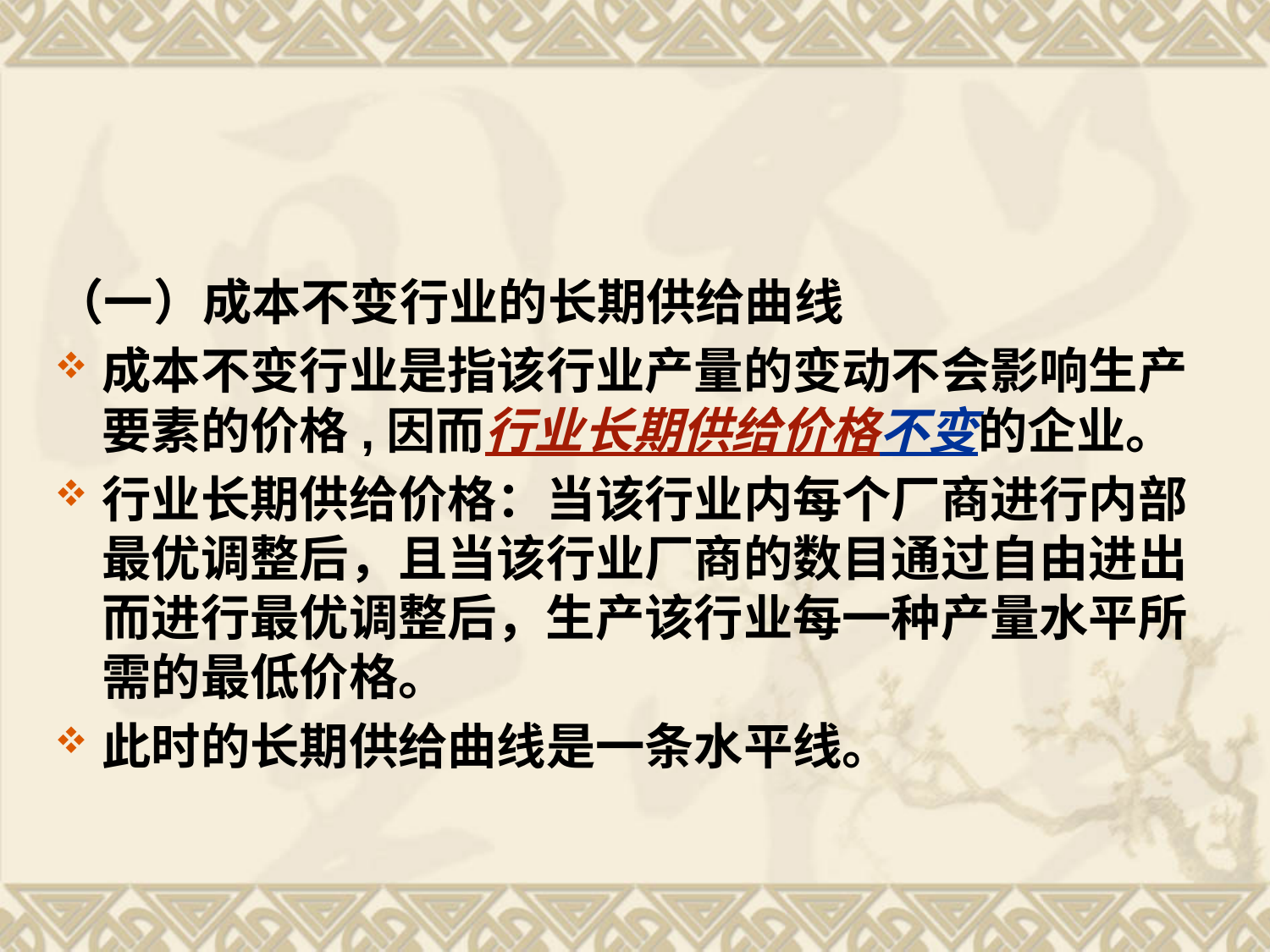

#
（一）成本不变行业的长期供给曲线
成本不变行业是指该行业产量的变动不会影响生产要素的价格,因而行业长期供给价格不变的企业。
行业长期供给价格：当该行业内每个厂商进行内部最优调整后，且当该行业厂商的数目通过自由进出而进行最优调整后，生产该行业每一种产量水平所需的最低价格。
此时的长期供给曲线是一条水平线。